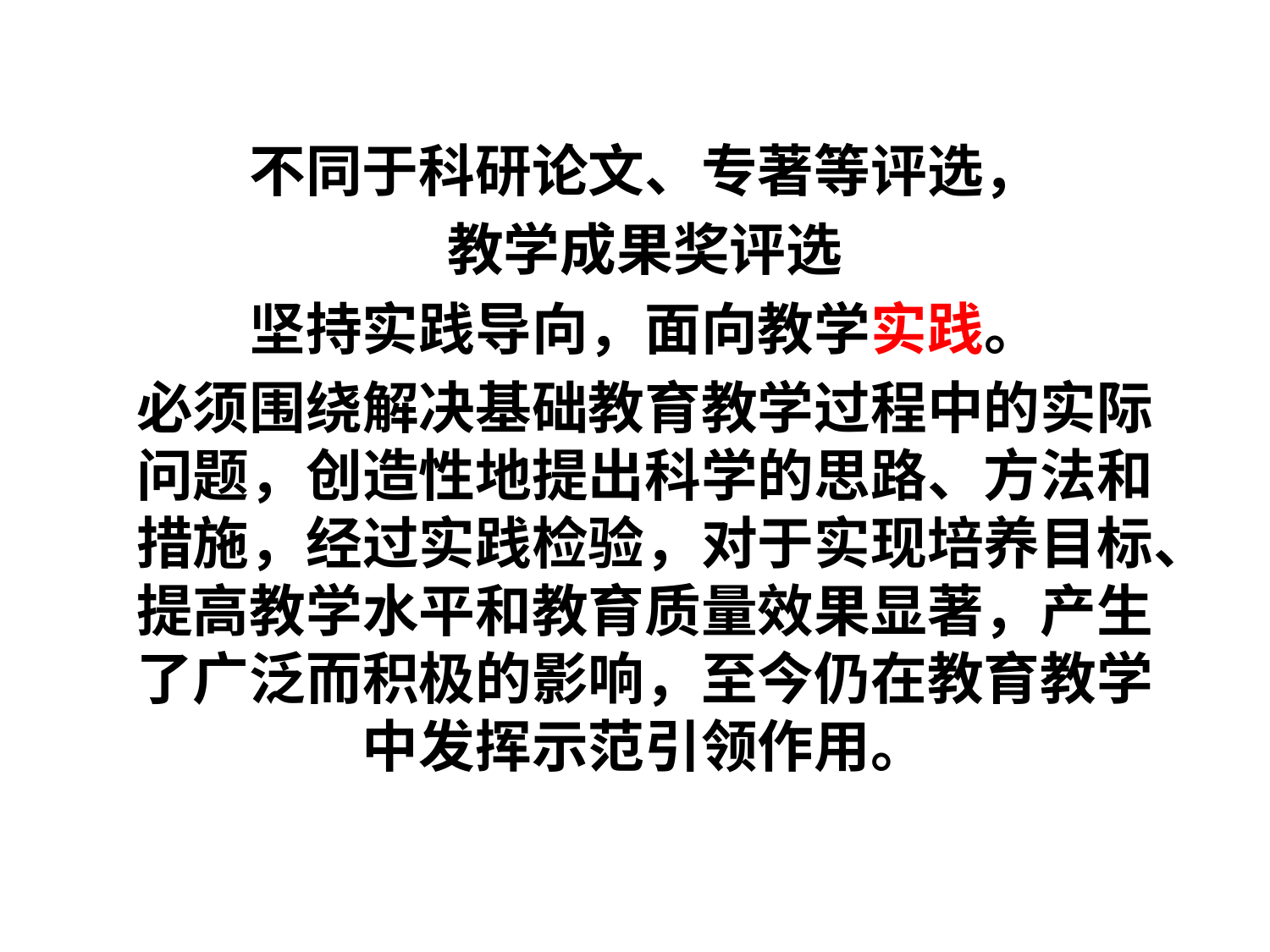

不同于科研论文、专著等评选，
教学成果奖评选
坚持实践导向，面向教学实践。
必须围绕解决基础教育教学过程中的实际问题，创造性地提出科学的思路、方法和措施，经过实践检验，对于实现培养目标、提高教学水平和教育质量效果显著，产生了广泛而积极的影响，至今仍在教育教学中发挥示范引领作用。